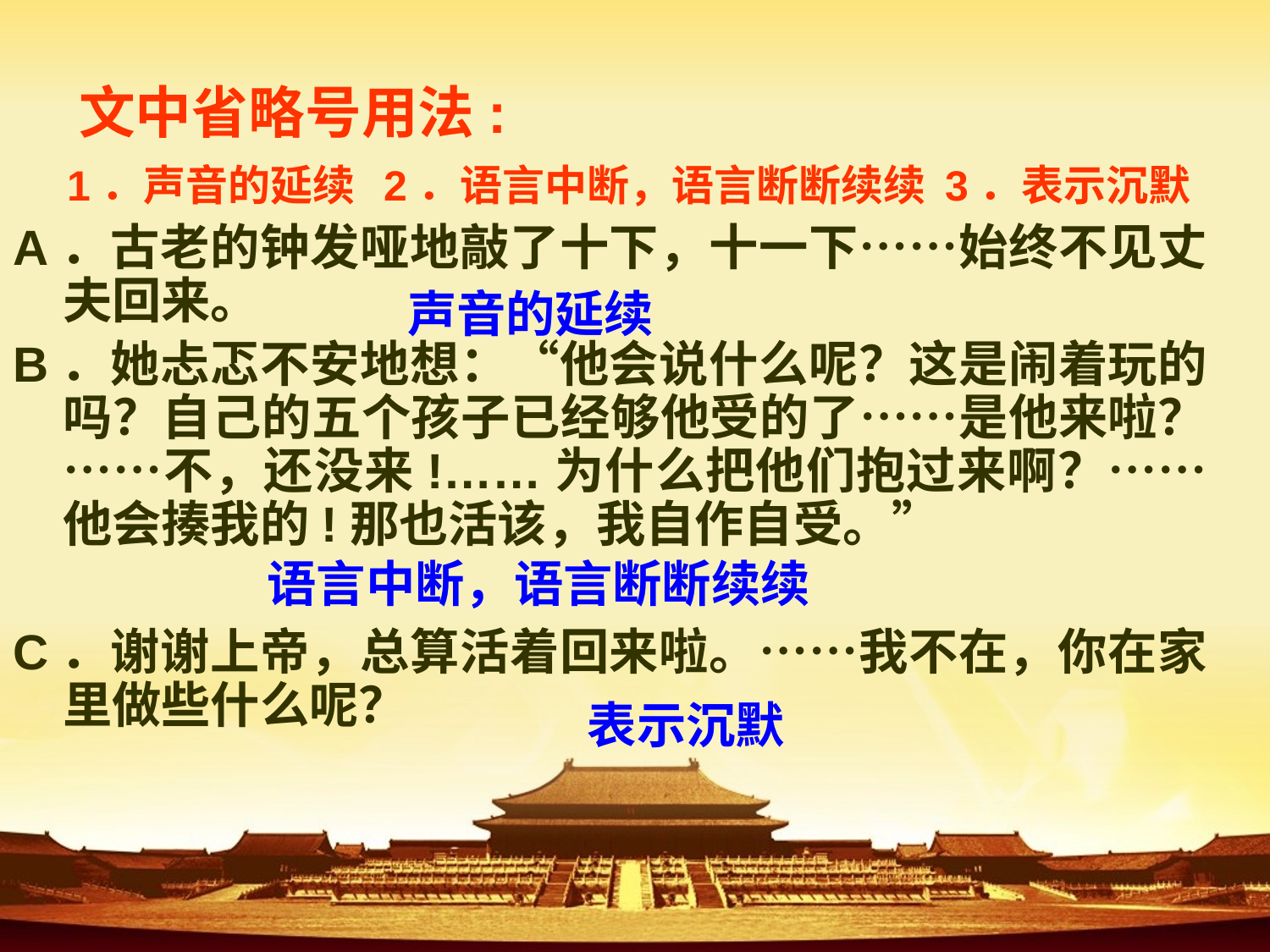

文中省略号用法:
1．声音的延续  2．语言中断，语言断断续续 3．表示沉默
A．古老的钟发哑地敲了十下，十一下……始终不见丈夫回来。
B．她忐忑不安地想：“他会说什么呢？这是闹着玩的吗？自己的五个孩子已经够他受的了……是他来啦？……不，还没来!……为什么把他们抱过来啊？……他会揍我的!那也活该，我自作自受。”

C．谢谢上帝，总算活着回来啦。……我不在，你在家里做些什么呢？
声音的延续
语言中断，语言断断续续
表示沉默